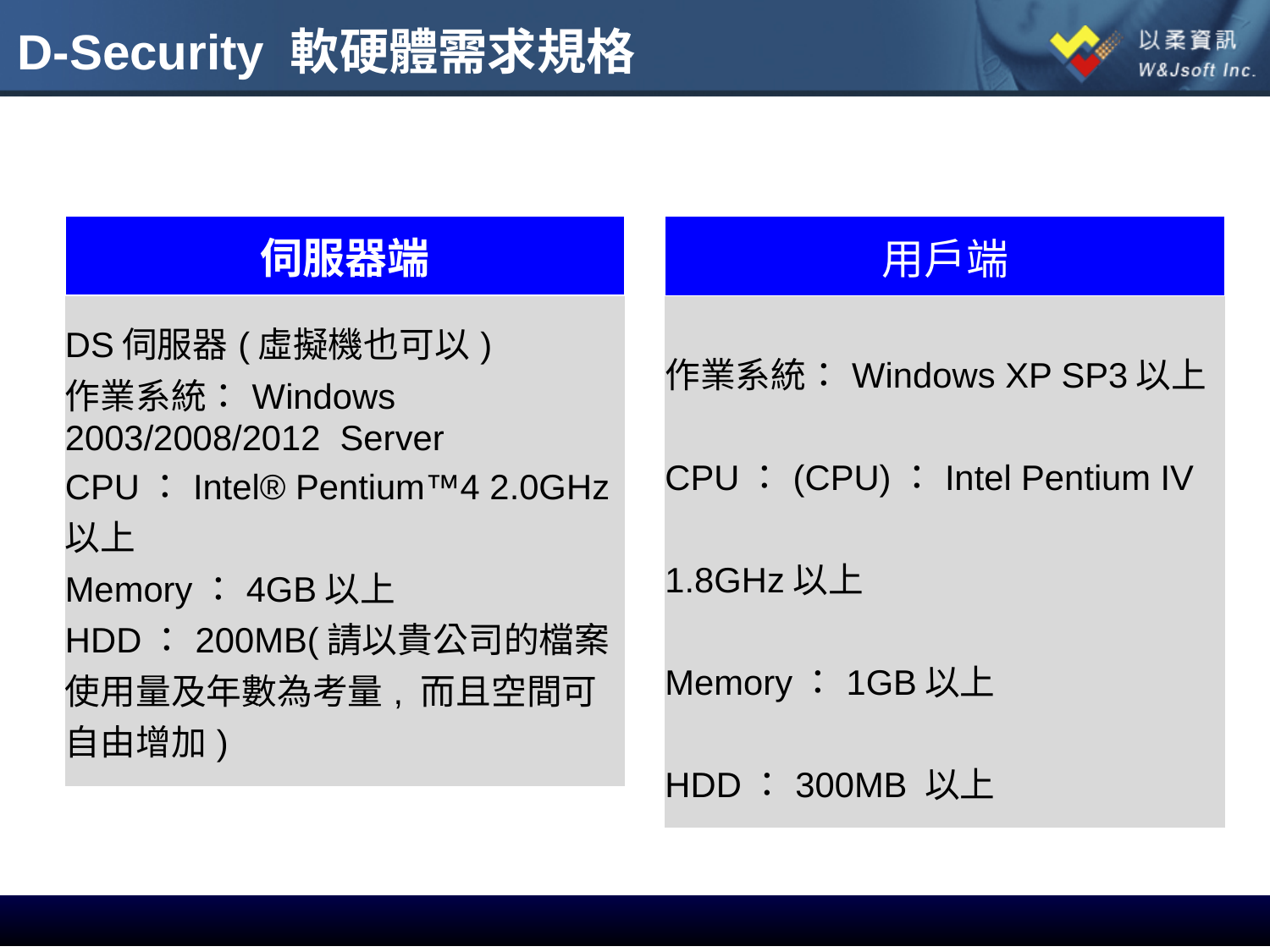

# D-Security 軟硬體需求規格
| 伺服器端 |
| --- |
| 用戶端 |
| --- |
| DS伺服器(虛擬機也可以) 作業系統：Windows 2003/2008/2012  Server CPU：Intel® Pentium™4 2.0GHz 以上 Memory：4GB以上 HDD：200MB(請以貴公司的檔案使用量及年數為考量, 而且空間可自由增加) |
| --- |
| 作業系統：Windows XP SP3以上 CPU：(CPU)：Intel Pentium IV 1.8GHz以上 Memory：1GB以上 HDD：300MB 以上 |
| --- |